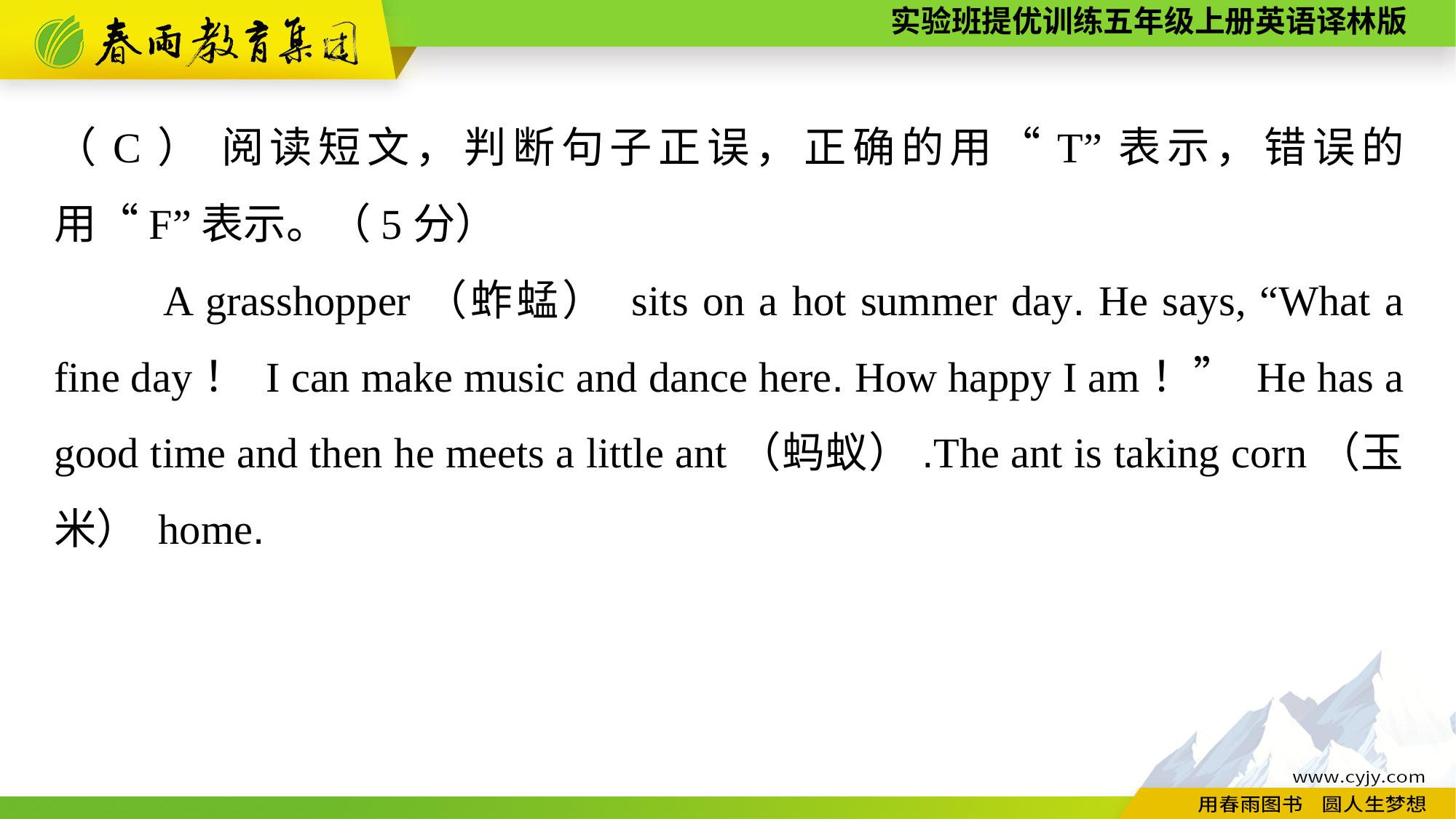

（C） 阅读短文，判断句子正误，正确的用“T”表示，错误的用“F”表示。（5分）
	A grasshopper（蚱蜢） sits on a hot summer day. He says, “What a fine day！ I can make music and dance here. How happy I am！” He has a good time and then he meets a little ant（蚂蚁）.The ant is taking corn（玉米） home.